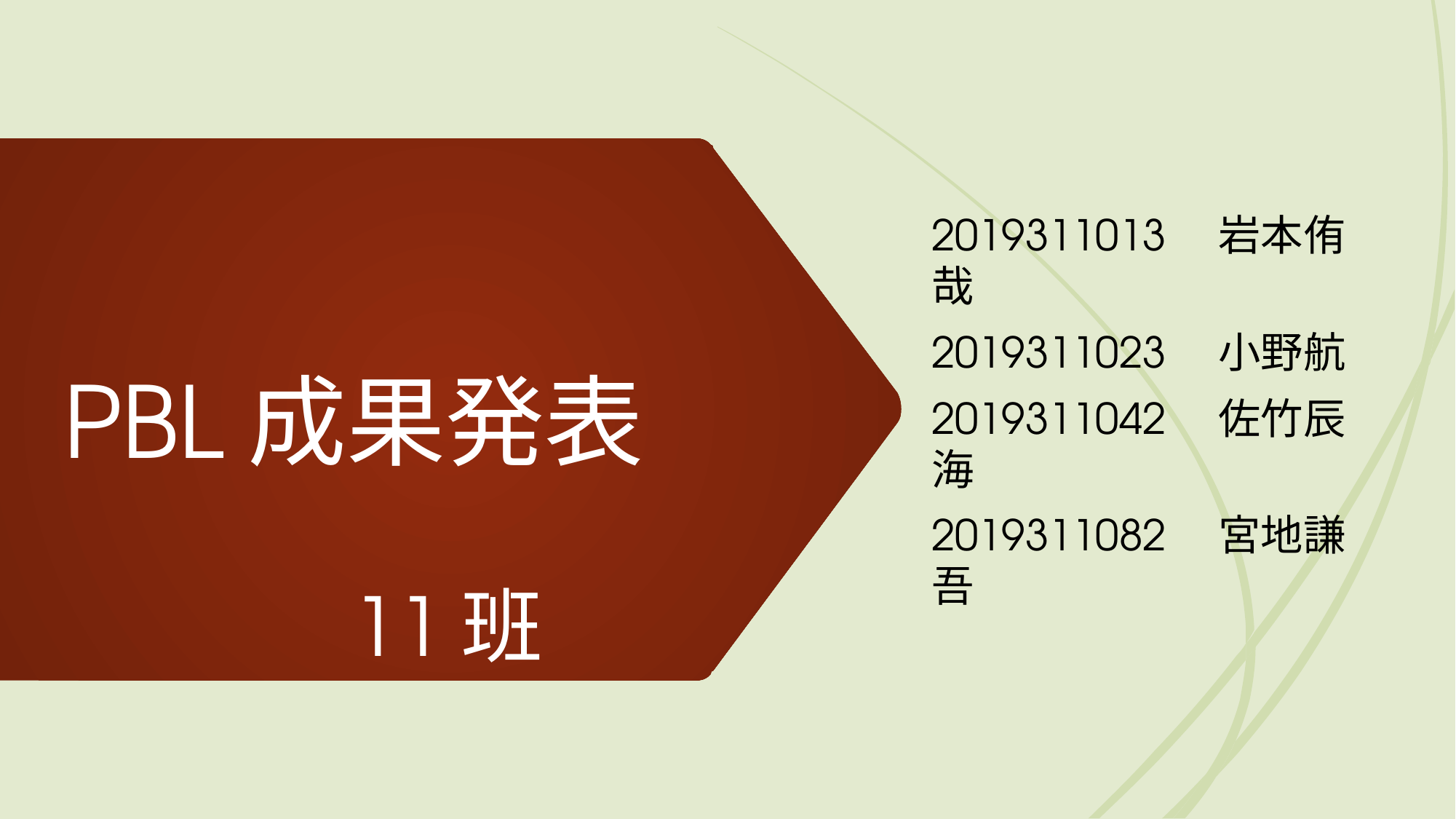

2019311013　岩本侑哉
2019311023　小野航
2019311042　佐竹辰海
2019311082　宮地謙吾

# PBL成果発表 　　11班